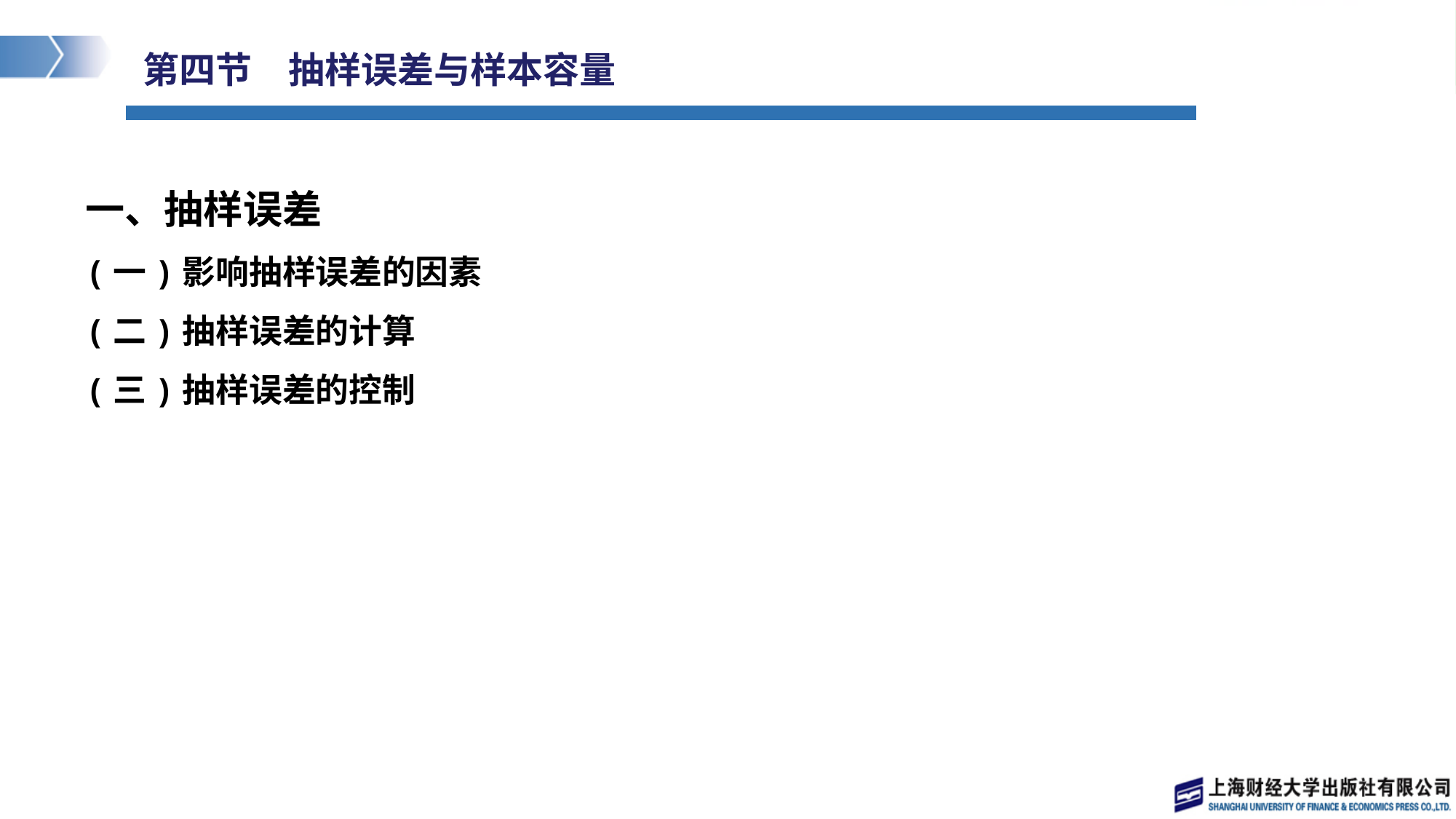

# 第四节　抽样误差与样本容量
一、抽样误差
(一)影响抽样误差的因素
(二)抽样误差的计算
(三)抽样误差的控制